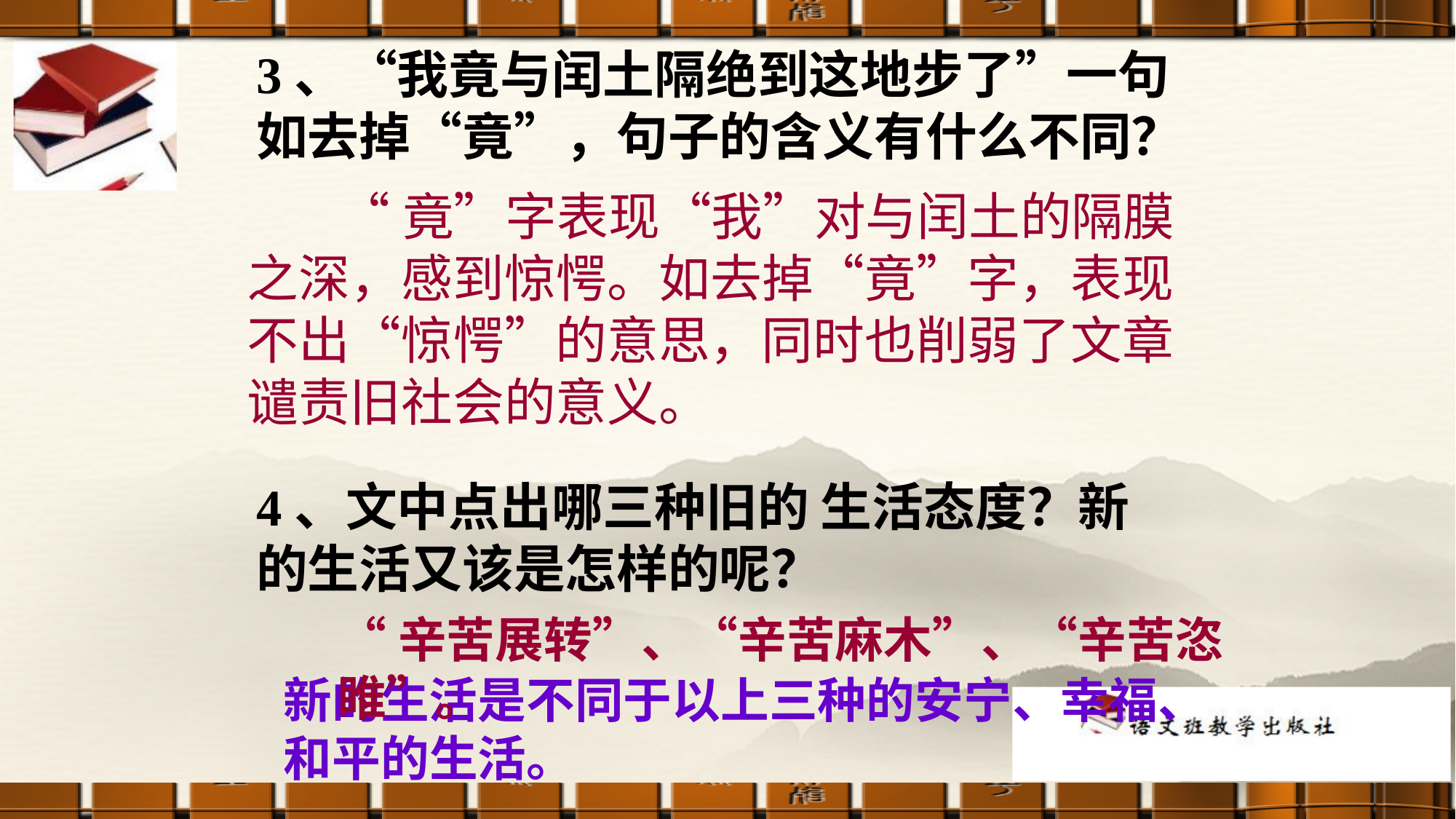

3、“我竟与闰土隔绝到这地步了”一句如去掉“竟”，句子的含义有什么不同？

4、文中点出哪三种旧的 生活态度？新的生活又该是怎样的呢？

        “竟”字表现“我”对与闰土的隔膜之深，感到惊愕。如去掉“竟”字，表现不出“惊愕”的意思，同时也削弱了文章谴责旧社会的意义。
“辛苦展转”、“辛苦麻木”、“辛苦恣睢”。
新的生活是不同于以上三种的安宁、幸福、和平的生活。